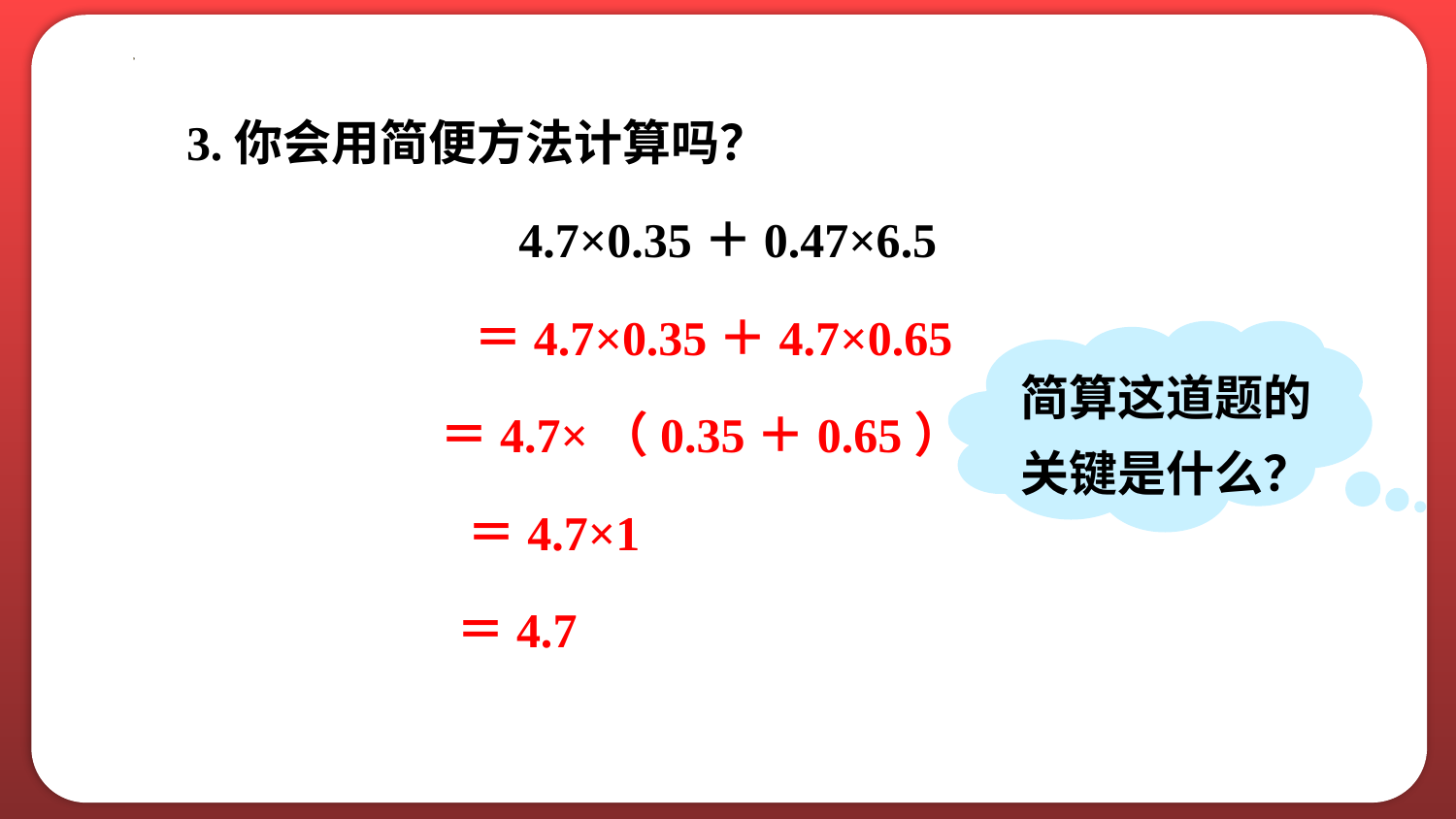

3.你会用简便方法计算吗？
4.7×0.35＋0.47×6.5
＝4.7×0.35＋4.7×0.65

简算这道题的
关键是什么？
＝4.7×（0.35＋0.65）
＝4.7×1
＝4.7